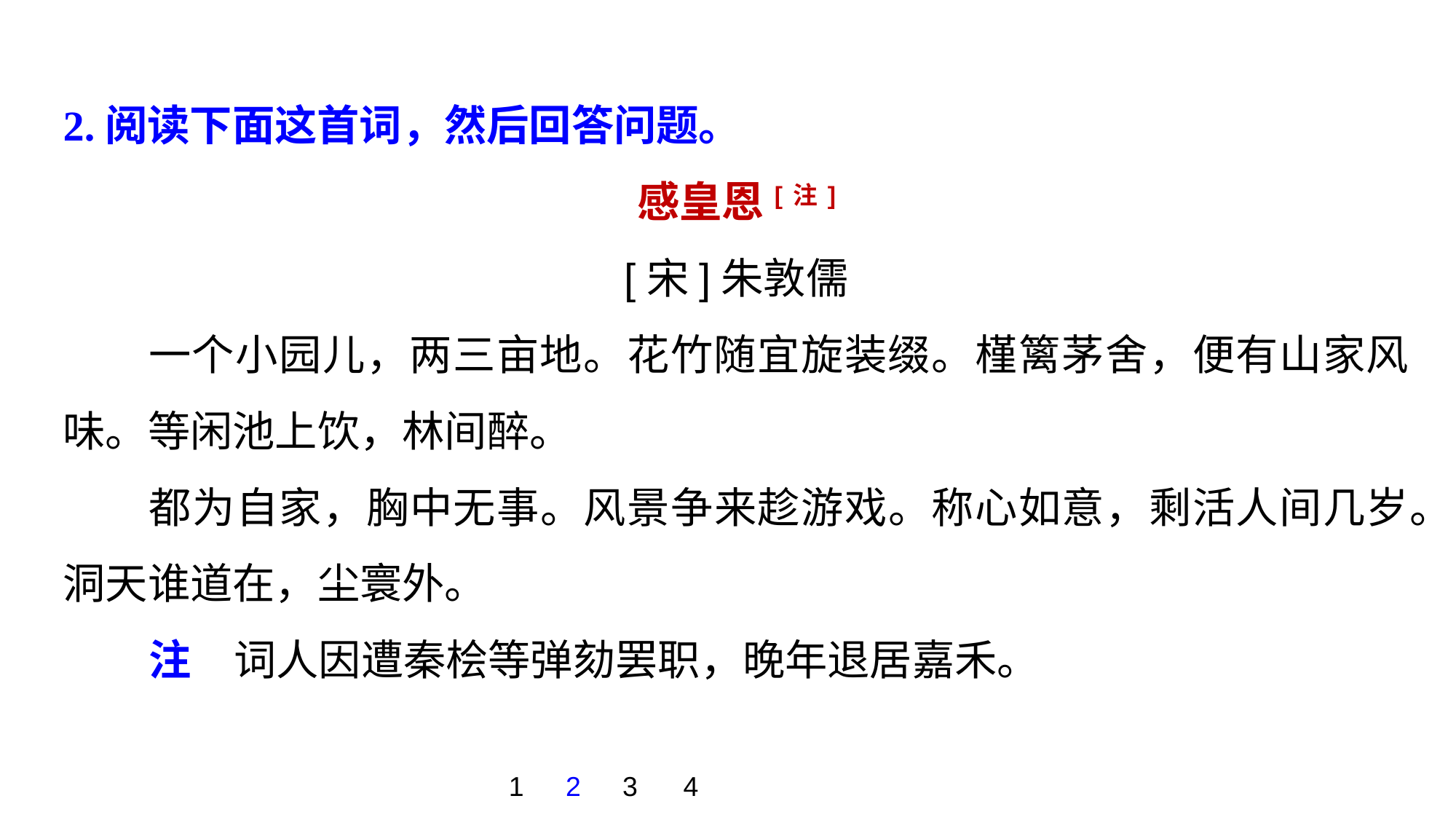

2.阅读下面这首词，然后回答问题。
感皇恩[注]
[宋]朱敦儒
一个小园儿，两三亩地。花竹随宜旋装缀。槿篱茅舍，便有山家风味。等闲池上饮，林间醉。
都为自家，胸中无事。风景争来趁游戏。称心如意，剩活人间几岁。洞天谁道在，尘寰外。
注　词人因遭秦桧等弹劾罢职，晚年退居嘉禾。
1
2
3
4